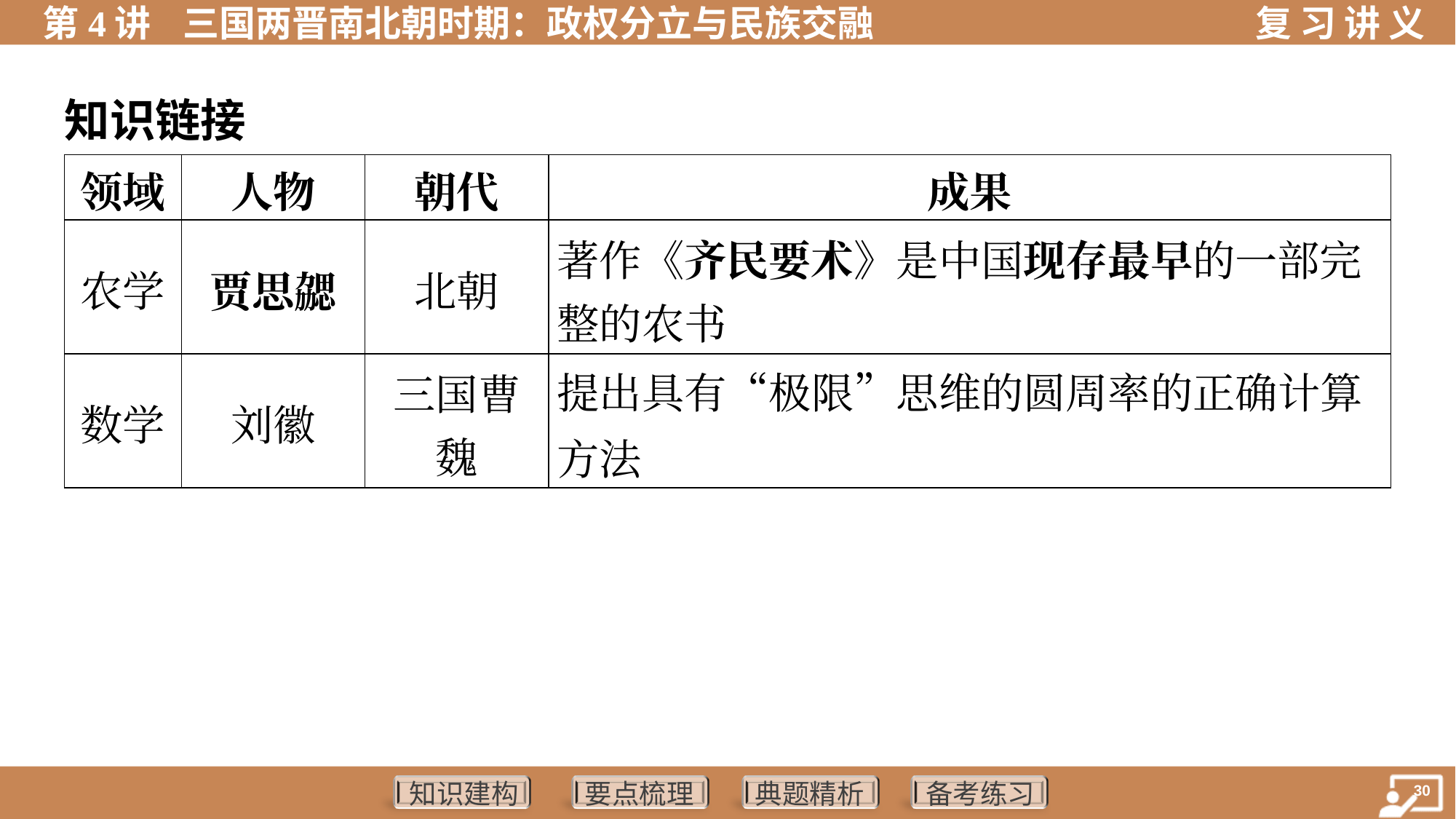

知识链接
| 领域 | 人物 | 朝代 | 成果 |  |
| --- | --- | --- | --- | --- |
| 农学 | 贾思勰 | 北朝 | 著作《齐民要术》是中国现存最早的一部完 整的农书 |  |
| 数学 | 刘徽 | 三国曹 魏 | 提出具有“极限”思维的圆周率的正确计算方法 |  |